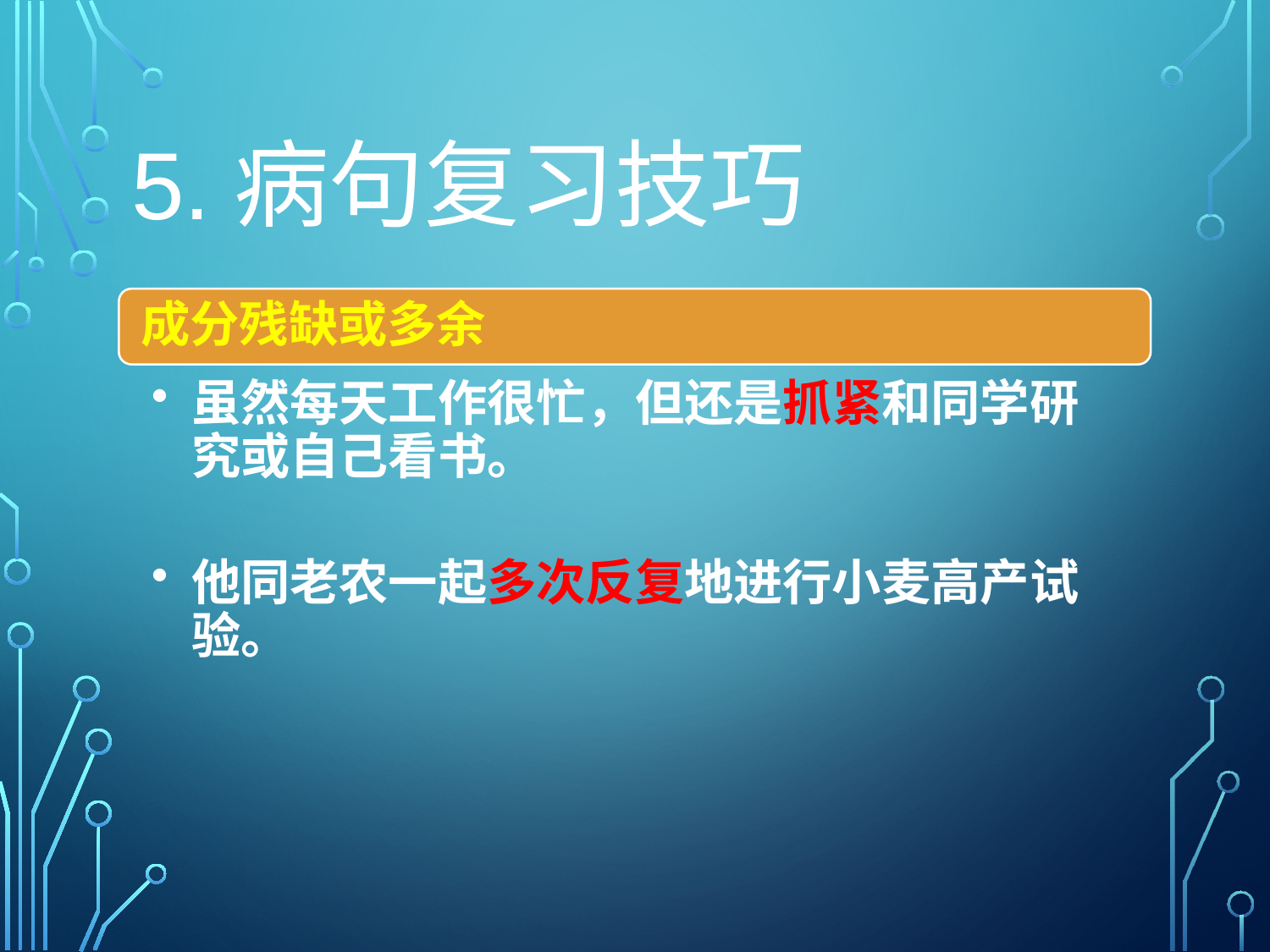

# 5.病句复习技巧
成分残缺或多余
虽然每天工作很忙，但还是抓紧和同学研究或自己看书。

他同老农一起多次反复地进行小麦高产试验。